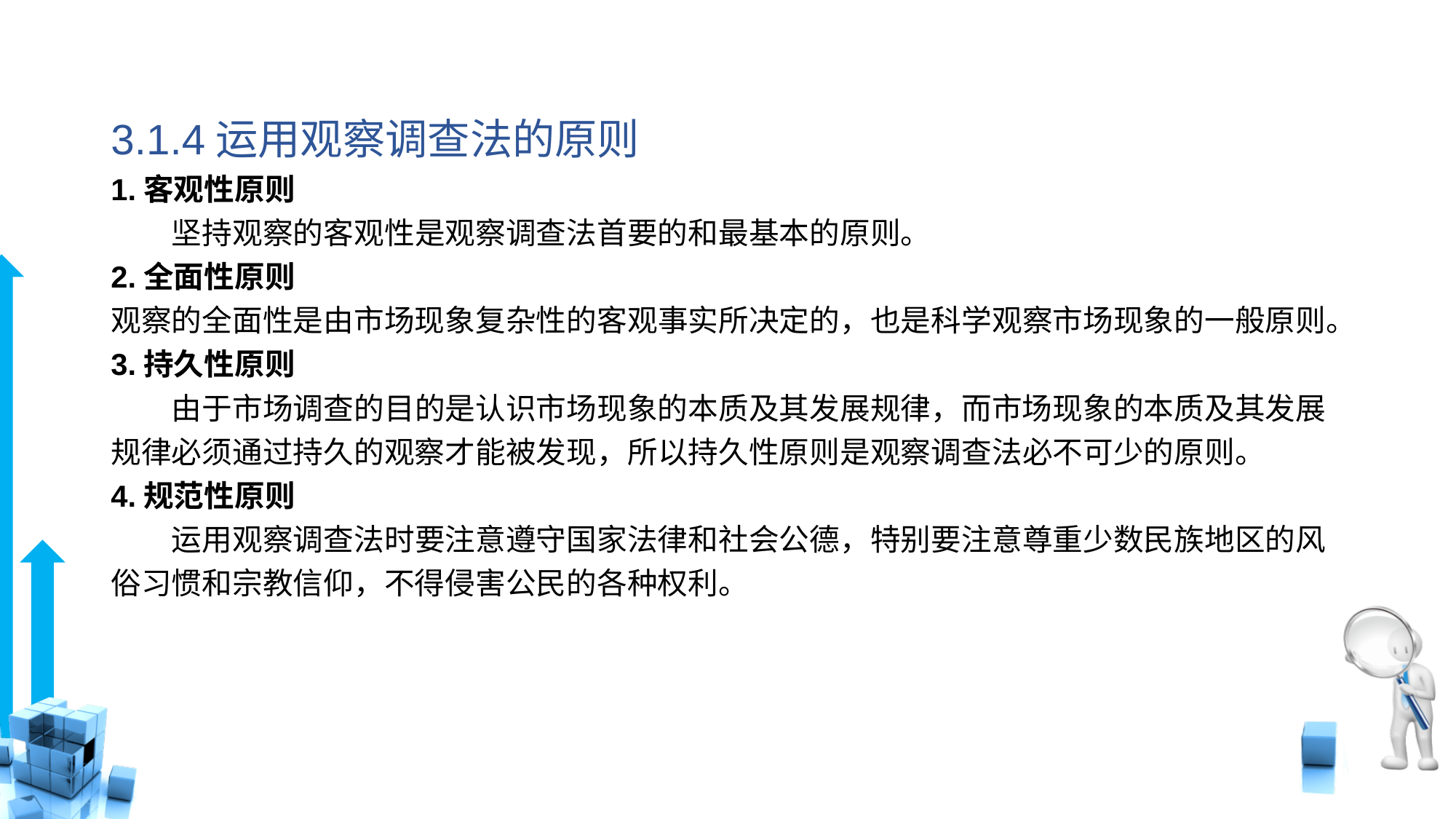

# 3.1.4运用观察调查法的原则
1.客观性原则
　　坚持观察的客观性是观察调查法首要的和最基本的原则。
2.全面性原则
观察的全面性是由市场现象复杂性的客观事实所决定的，也是科学观察市场现象的一般原则。
3.持久性原则
　　由于市场调查的目的是认识市场现象的本质及其发展规律，而市场现象的本质及其发展规律必须通过持久的观察才能被发现，所以持久性原则是观察调查法必不可少的原则。
4.规范性原则
　　运用观察调查法时要注意遵守国家法律和社会公德，特别要注意尊重少数民族地区的风俗习惯和宗教信仰，不得侵害公民的各种权利。